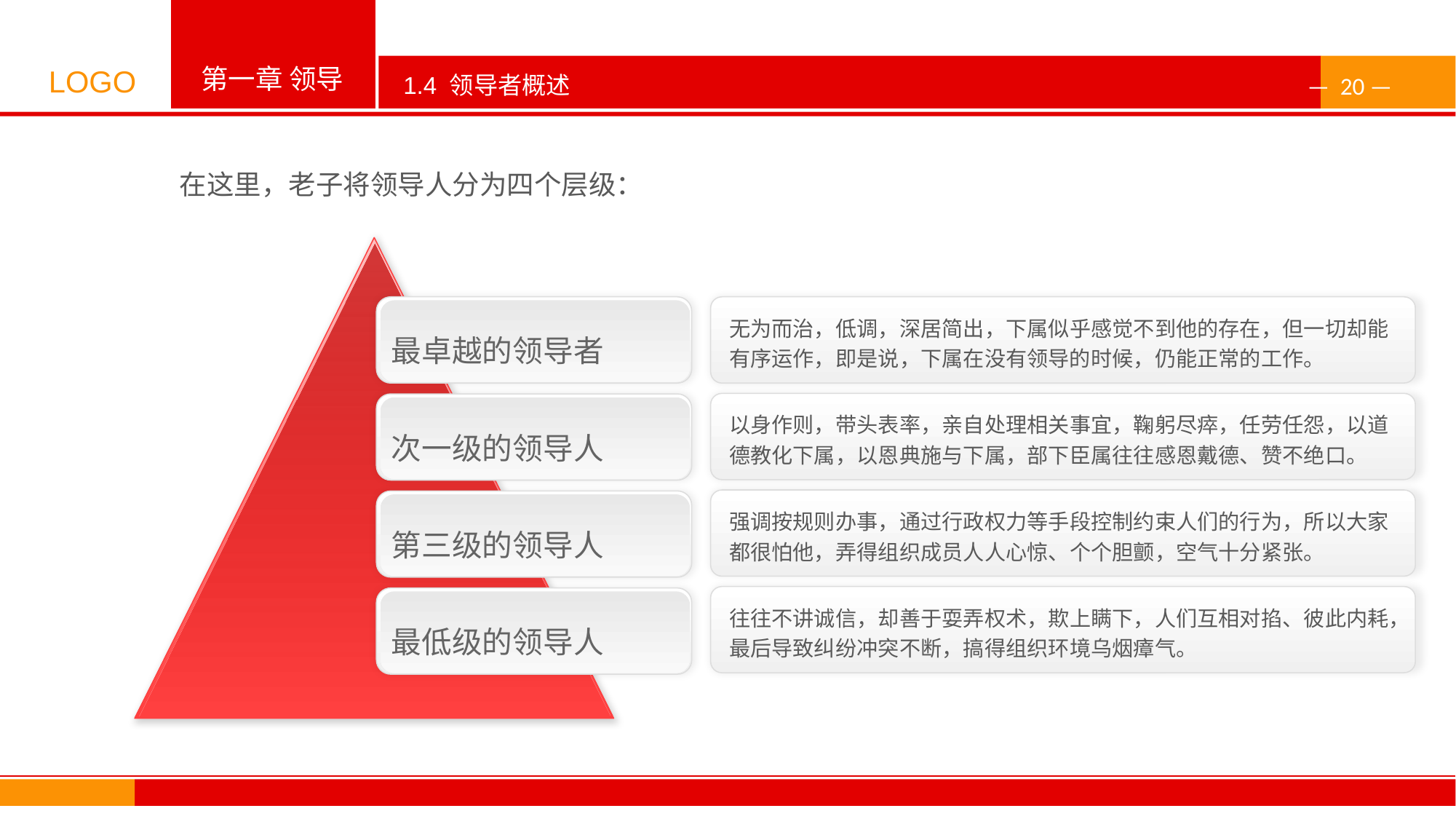

在这里，老子将领导人分为四个层级：

最卓越的领导者

无为而治，低调，深居简出，下属似乎感觉不到他的存在，但一切却能有序运作，即是说，下属在没有领导的时候，仍能正常的工作。

以身作则，带头表率，亲自处理相关事宜，鞠躬尽瘁，任劳任怨，以道德教化下属，以恩典施与下属，部下臣属往往感恩戴德、赞不绝口。

次一级的领导人

强调按规则办事，通过行政权力等手段控制约束人们的行为，所以大家都很怕他，弄得组织成员人人心惊、个个胆颤，空气十分紧张。

第三级的领导人

往往不讲诚信，却善于耍弄权术，欺上瞒下，人们互相对掐、彼此内耗，最后导致纠纷冲突不断，搞得组织环境乌烟瘴气。

最低级的领导人